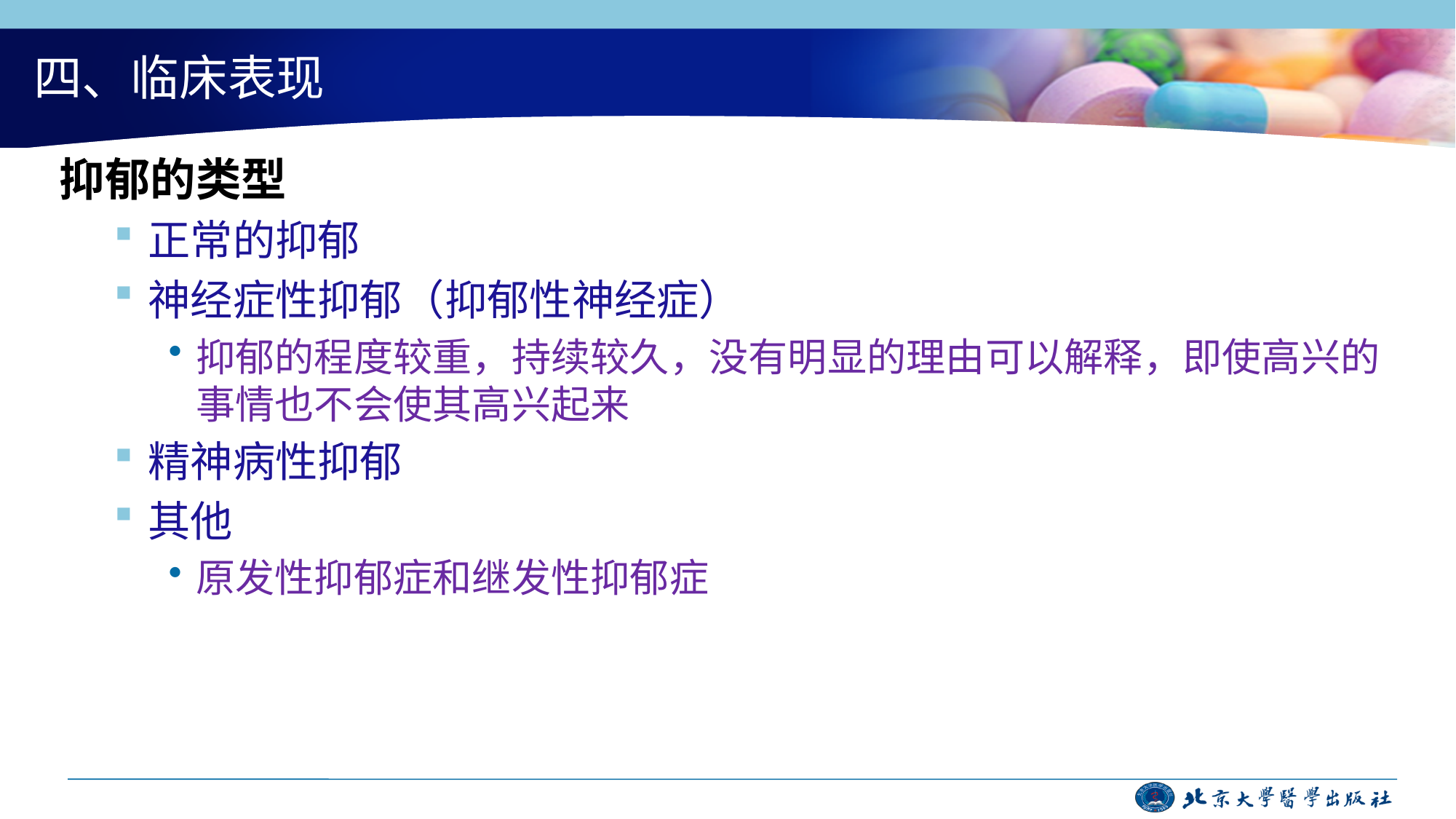

# 四、临床表现
抑郁的类型
正常的抑郁
神经症性抑郁（抑郁性神经症）
抑郁的程度较重，持续较久，没有明显的理由可以解释，即使高兴的事情也不会使其高兴起来
精神病性抑郁
其他
原发性抑郁症和继发性抑郁症